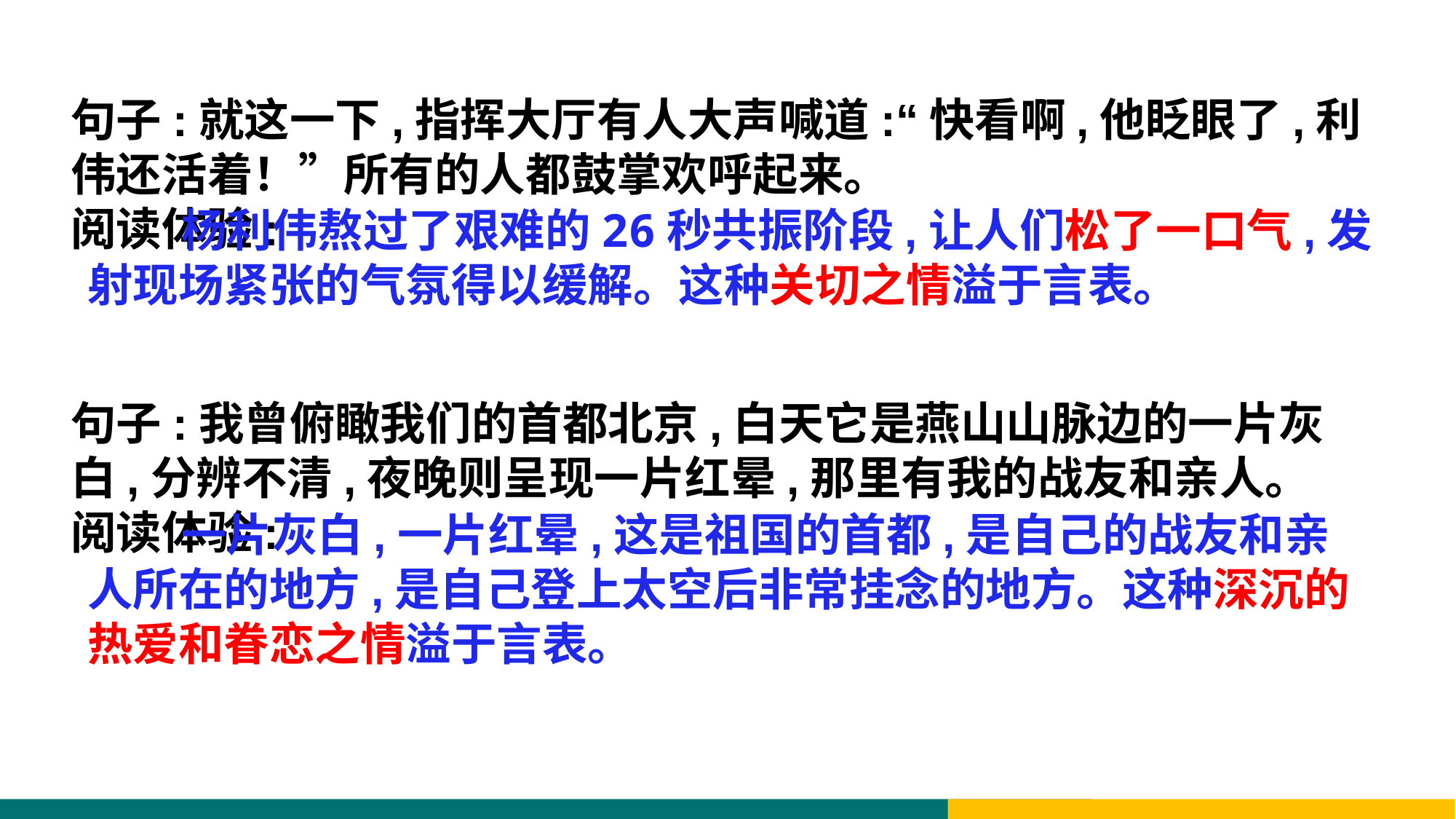

句子:就这一下,指挥大厅有人大声喊道:“快看啊,他眨眼了,利伟还活着！”所有的人都鼓掌欢呼起来。
阅读体验:
        杨利伟熬过了艰难的26秒共振阶段,让人们松了一口气,发射现场紧张的气氛得以缓解。这种关切之情溢于言表。
句子:我曾俯瞰我们的首都北京,白天它是燕山山脉边的一片灰白,分辨不清,夜晚则呈现一片红晕,那里有我的战友和亲人。
阅读体验:
        一片灰白,一片红晕,这是祖国的首都,是自己的战友和亲人所在的地方,是自己登上太空后非常挂念的地方。这种深沉的热爱和眷恋之情溢于言表。